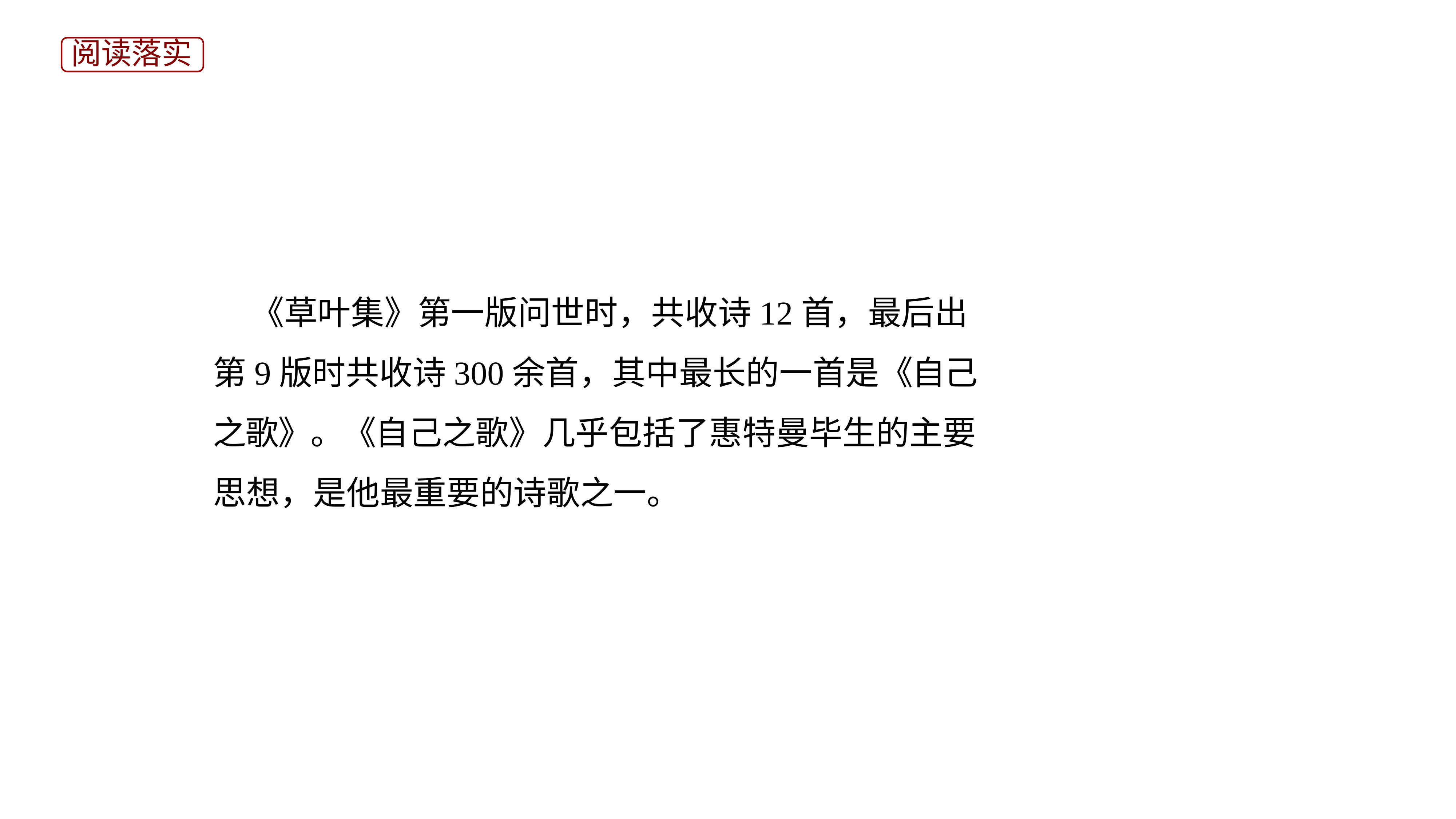

阅读落实

    《草叶集》第一版问世时，共收诗12首，最后出第9版时共收诗300余首，其中最长的一首是《自己之歌》。《自己之歌》几乎包括了惠特曼毕生的主要思想，是他最重要的诗歌之一。
学科网原创